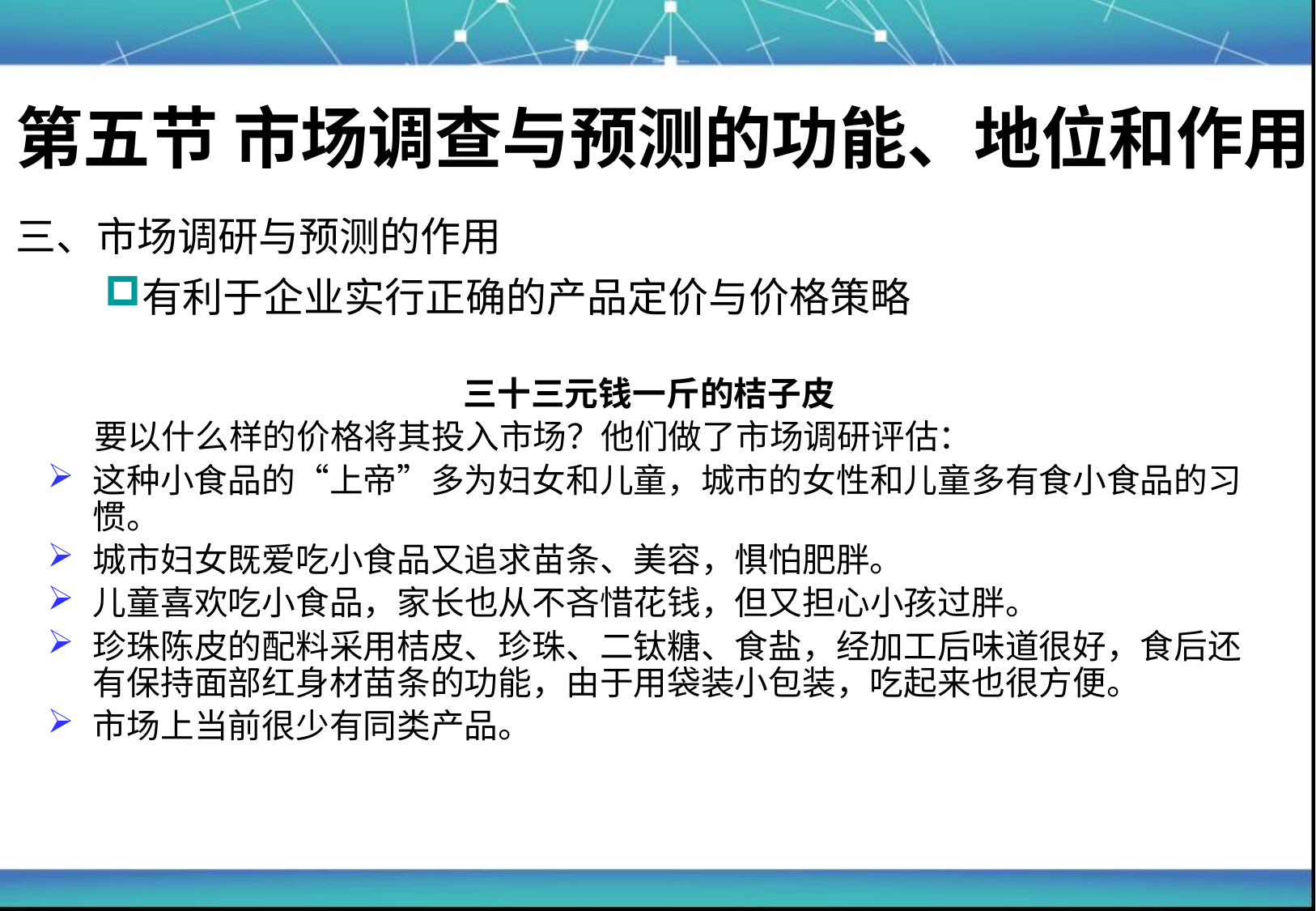

第三节 市场调研与预测的功能与作用
第五节 市场调查与预测的功能、地位和作用
三、市场调研与预测的作用
有利于企业实行正确的产品定价与价格策略

三十三元钱一斤的桔子皮
     要以什么样的价格将其投入市场？他们做了市场调研评估：
这种小食品的“上帝”多为妇女和儿童，城市的女性和儿童多有食小食品的习惯。
城市妇女既爱吃小食品又追求苗条、美容，惧怕肥胖。
儿童喜欢吃小食品，家长也从不吝惜花钱，但又担心小孩过胖。
珍珠陈皮的配料采用桔皮、珍珠、二钛糖、食盐，经加工后味道很好，食后还有保持面部红身材苗条的功能，由于用袋装小包装，吃起来也很方便。
市场上当前很少有同类产品。